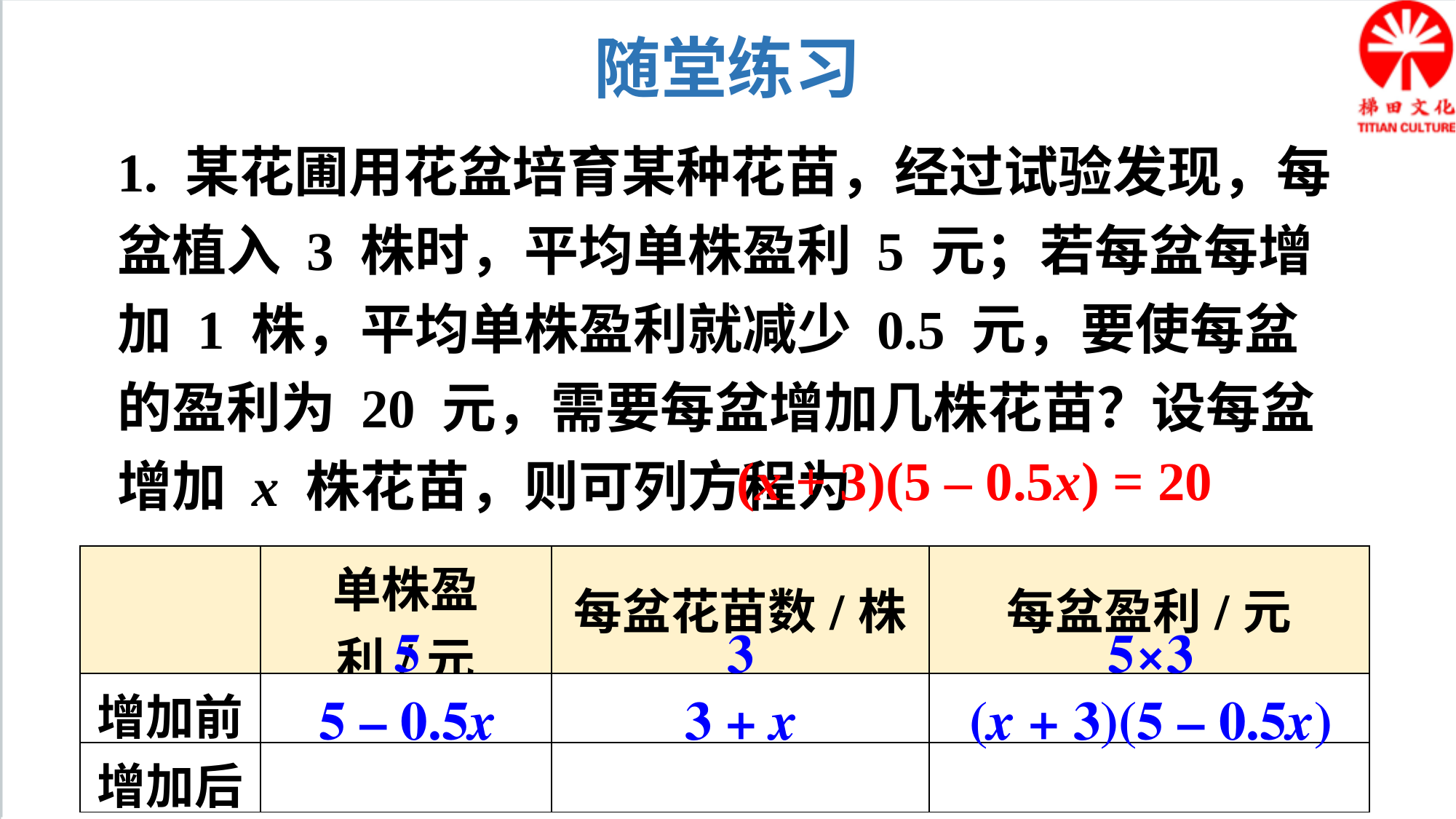

随堂练习
1. 某花圃用花盆培育某种花苗，经过试验发现，每盆植入 3 株时，平均单株盈利 5 元；若每盆每增加 1 株，平均单株盈利就减少 0.5 元，要使每盆的盈利为 20 元，需要每盆增加几株花苗？设每盆增加 x 株花苗，则可列方程为______________________.
(x + 3)(5 – 0.5x) = 20
|  | 单株盈利/元 | 每盆花苗数/株 | 每盆盈利/元 |
| --- | --- | --- | --- |
| 增加前 |  |  |  |
| 增加后 |  |  |  |
5
5×3
3
5 – 0.5x
3 + x
(x + 3)(5 – 0.5x)